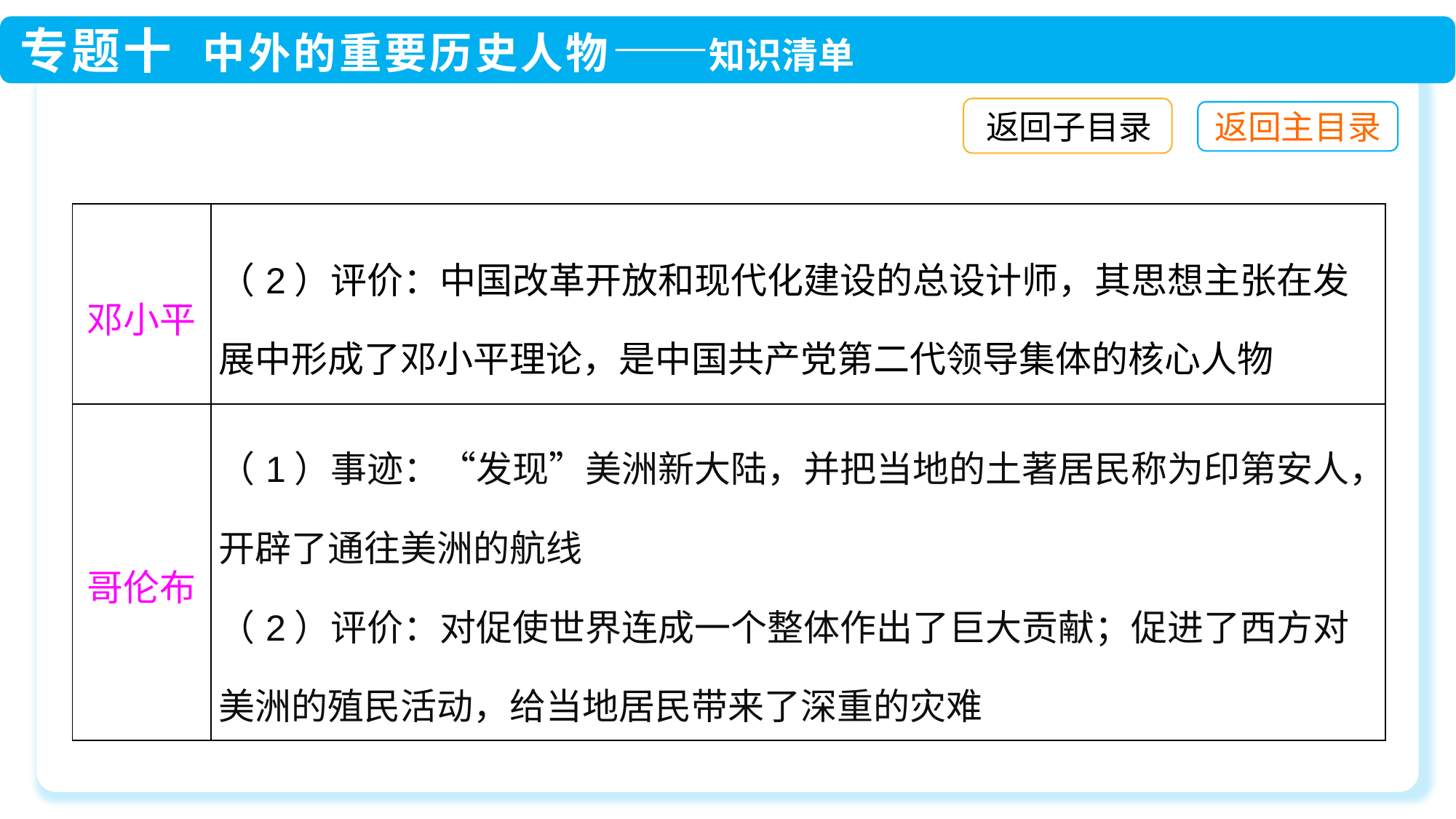

返回子目录
| 邓小平 | （2）评价：中国改革开放和现代化建设的总设计师，其思想主张在发展中形成了邓小平理论，是中国共产党第二代领导集体的核心人物 |
| --- | --- |
| 哥伦布 | （1）事迹：“发现”美洲新大陆，并把当地的土著居民称为印第安人，开辟了通往美洲的航线 （2）评价：对促使世界连成一个整体作出了巨大贡献；促进了西方对美洲的殖民活动，给当地居民带来了深重的灾难 |